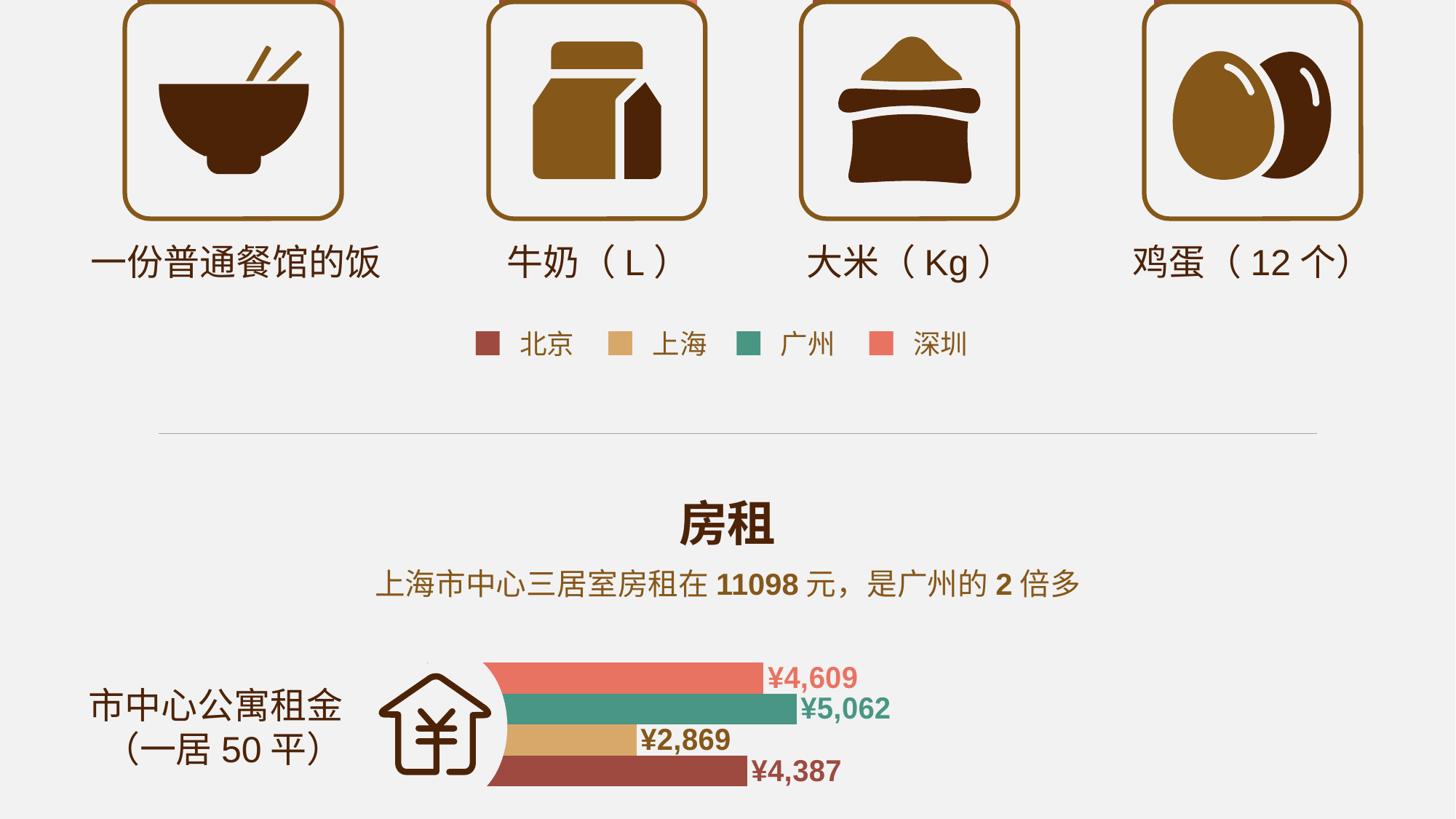

### Chart

| Category | 北京 | 上海 | 广州 | 深圳 |
|---|---|---|---|---|
| 一份普通餐馆的饭 | 29.0 | 30.0 | 21.0 | 25.0 |

### Chart

| Category | 北京 | 上海 | 广州 | 深圳 |
|---|---|---|---|---|
|  | 13.0 | 16.0 | 12.0 | 15.0 |

### Chart

| Category | 北京 | 上海 | 广州 | 深圳 |
|---|---|---|---|---|
| 鸡蛋（12个） | 14.0 | 13.0 | 11.0 | 14.0 |

### Chart

| Category | 北京 | 上海 | 广州 | 深圳 |
|---|---|---|---|---|
| 大米（千克） | 7.0 | 6.0 | 6.0 | 7.0 |

一份普通餐馆的饭
牛奶（L）
大米（Kg）
鸡蛋（12个）
北京
上海
广州
深圳

房租
上海市中心三居室房租在11098元，是广州的2倍多

### Chart

| Category | 深圳 | 广州 | 上海 | 北京 |
|---|---|---|---|---|
| 非市中心公寓租金（三居100平） | 5025.0 | 3057.0 | 6398.0 | 5553.0 |
| 市中心公寓租金（三居100平） | 8003.0 | 4865.0 | 11098.0 | 9595.0 |
| 非市中心公寓租金（一居50平） | 2861.0 | 2000.0 | 3316.0 | 3645.0 |
| 市中心公寓租金（一居50平） | 4387.0 | 2869.0 | 5062.0 | 4609.0 |

市中心公寓租金
（一居50平）